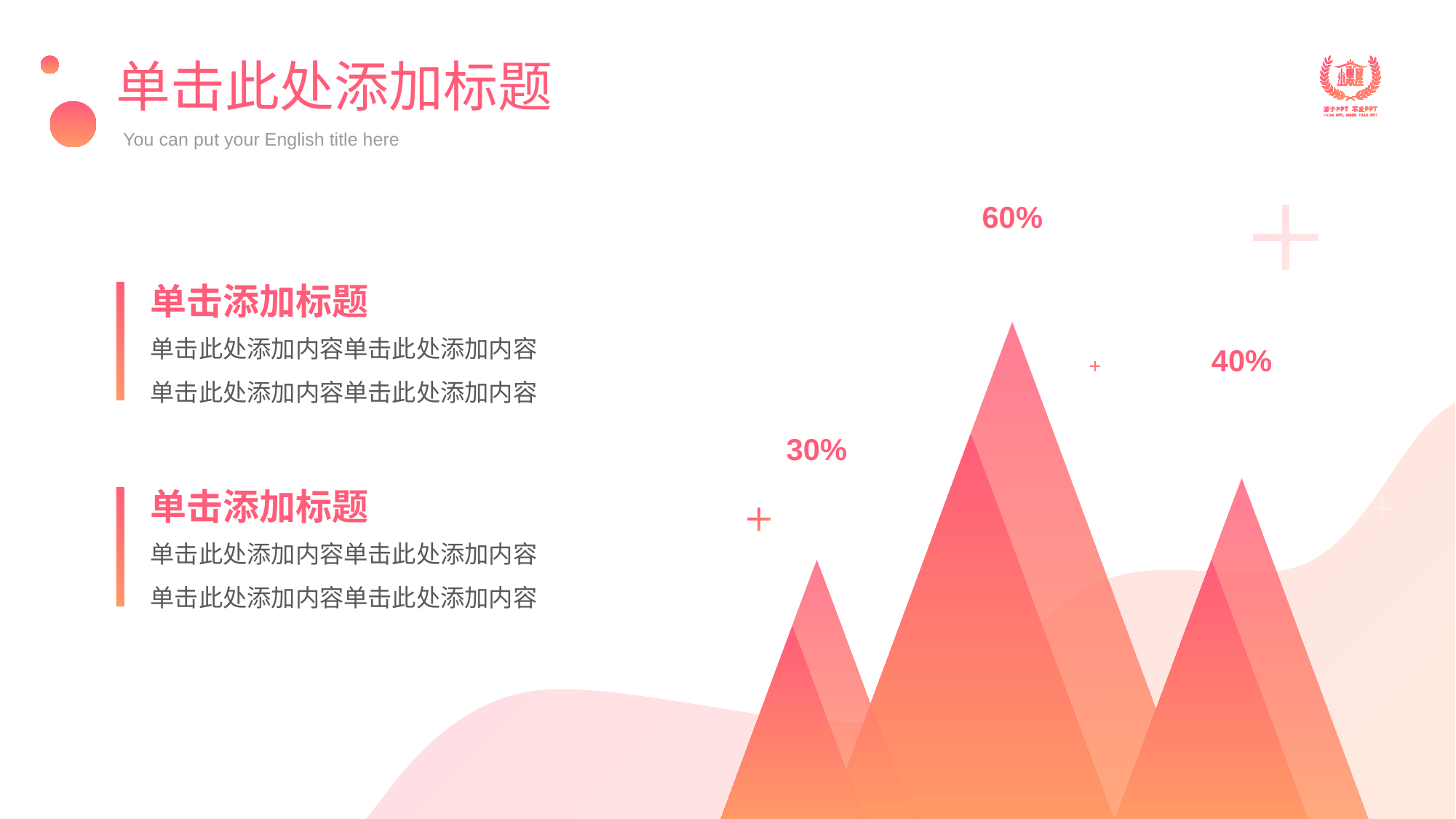

# 单击此处添加标题
You can put your English title here
60%
40%
30%

单击添加标题
单击此处添加内容单击此处添加内容单击此处添加内容单击此处添加内容

单击添加标题
单击此处添加内容单击此处添加内容单击此处添加内容单击此处添加内容